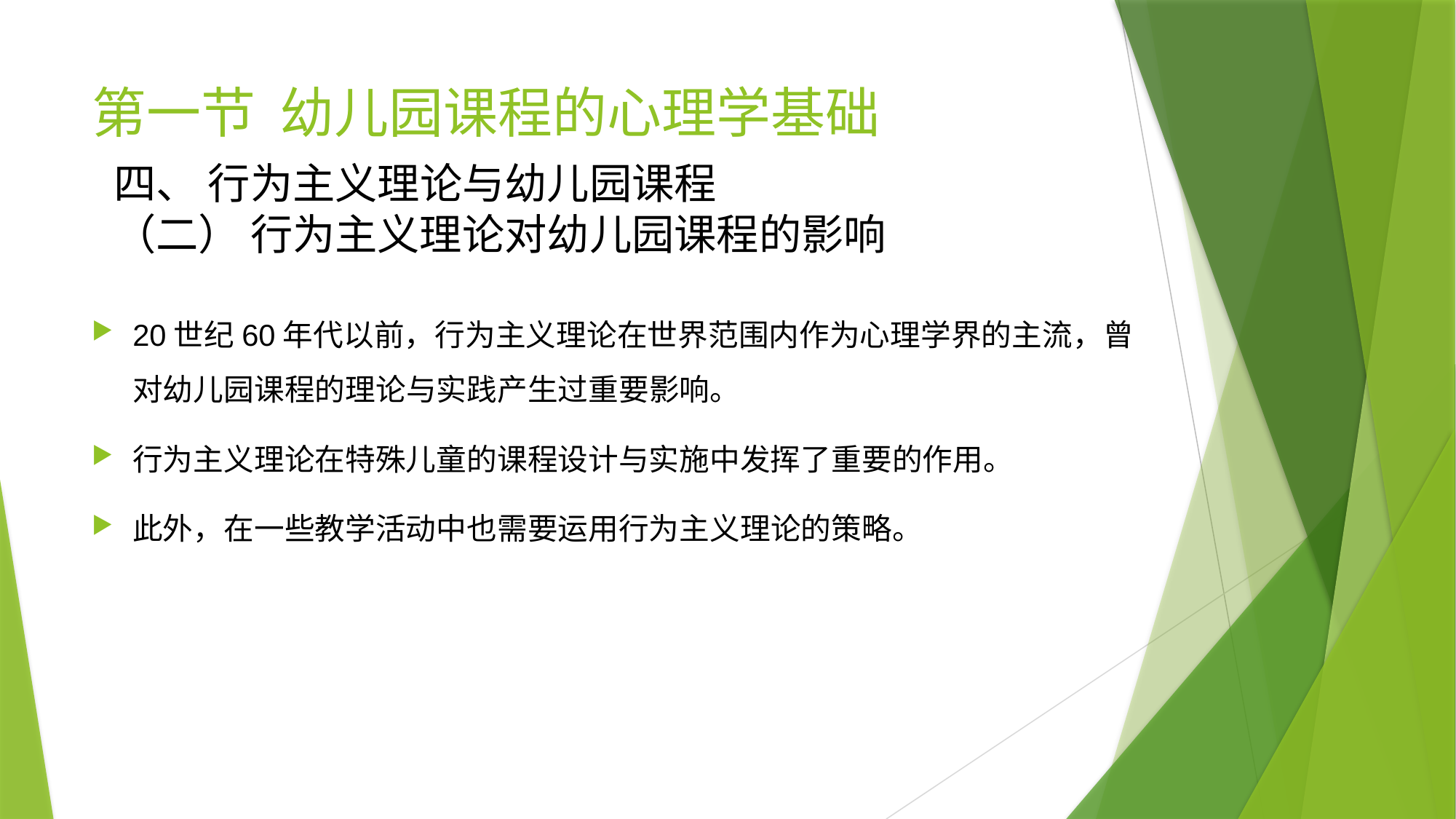

# 第一节  幼儿园课程的心理学基础
四、 行为主义理论与幼儿园课程
（二） 行为主义理论对幼儿园课程的影响
20世纪60年代以前，行为主义理论在世界范围内作为心理学界的主流，曾对幼儿园课程的理论与实践产生过重要影响。
行为主义理论在特殊儿童的课程设计与实施中发挥了重要的作用。
此外，在一些教学活动中也需要运用行为主义理论的策略。